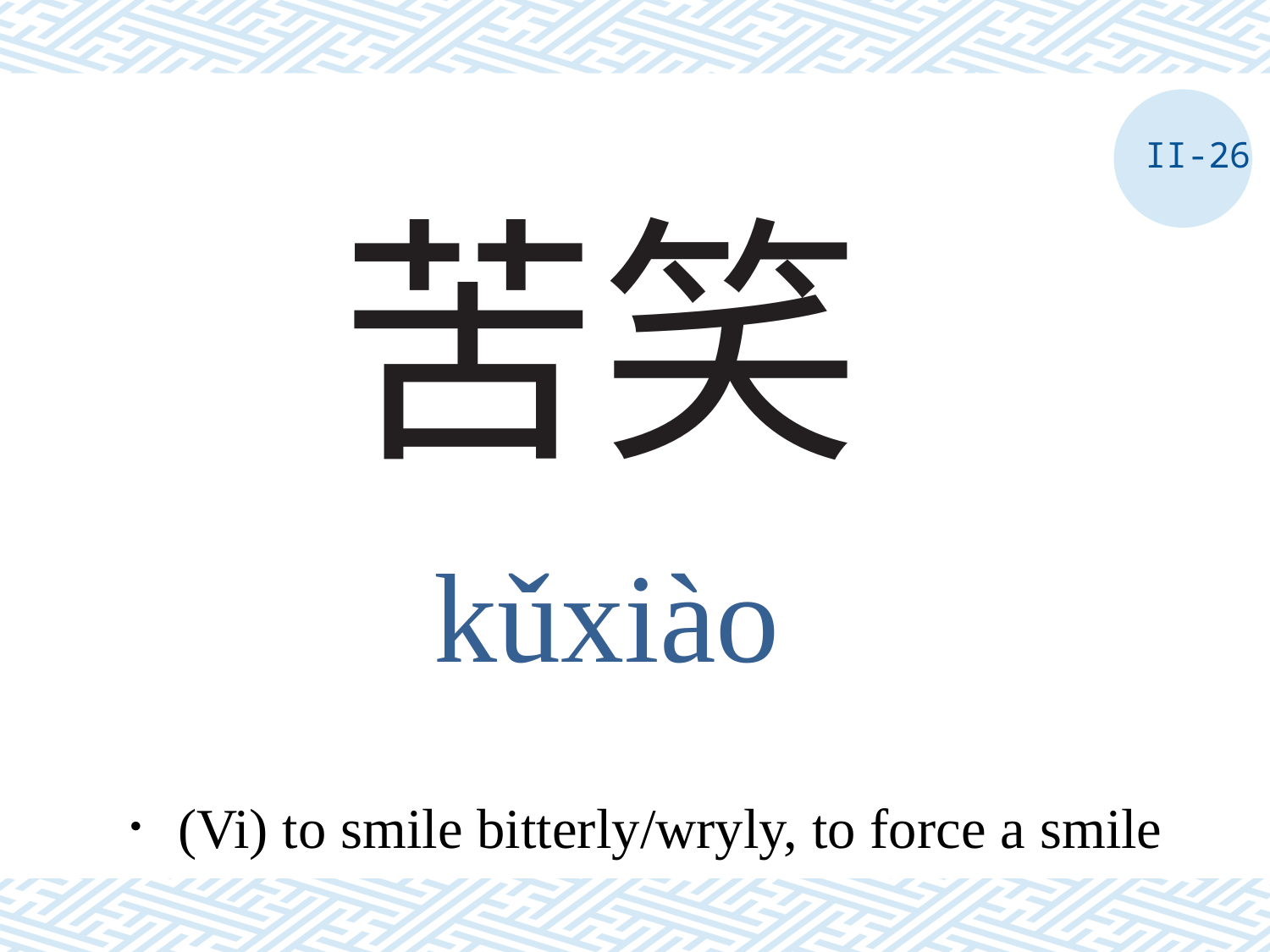

II-26

# 苦笑
kǔxiào
．(Vi) to smile bitterly/wryly, to force a smile